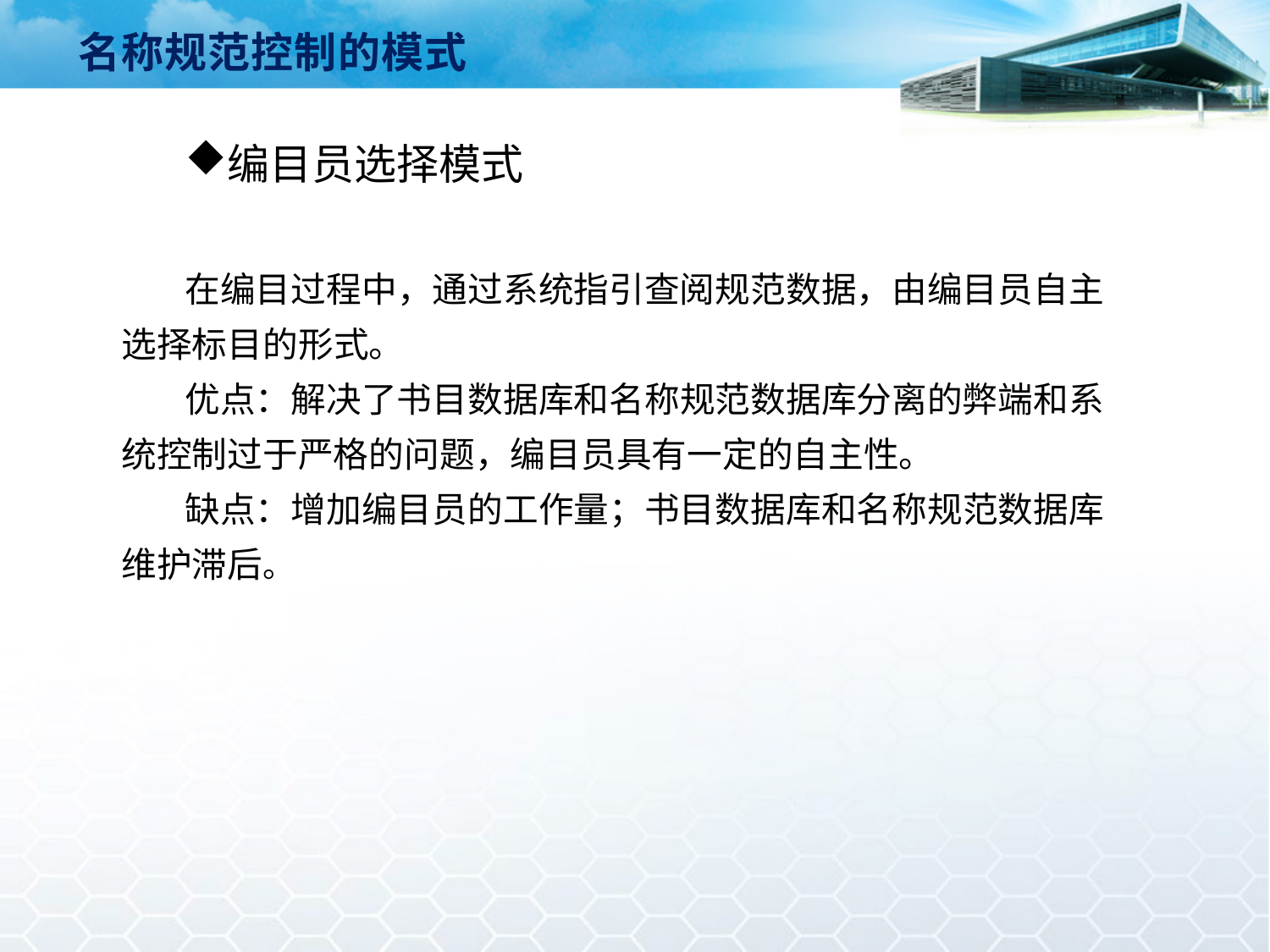

名称规范控制的模式
编目员选择模式

在编目过程中，通过系统指引查阅规范数据，由编目员自主选择标目的形式。
优点：解决了书目数据库和名称规范数据库分离的弊端和系统控制过于严格的问题，编目员具有一定的自主性。
缺点：增加编目员的工作量；书目数据库和名称规范数据库维护滞后。